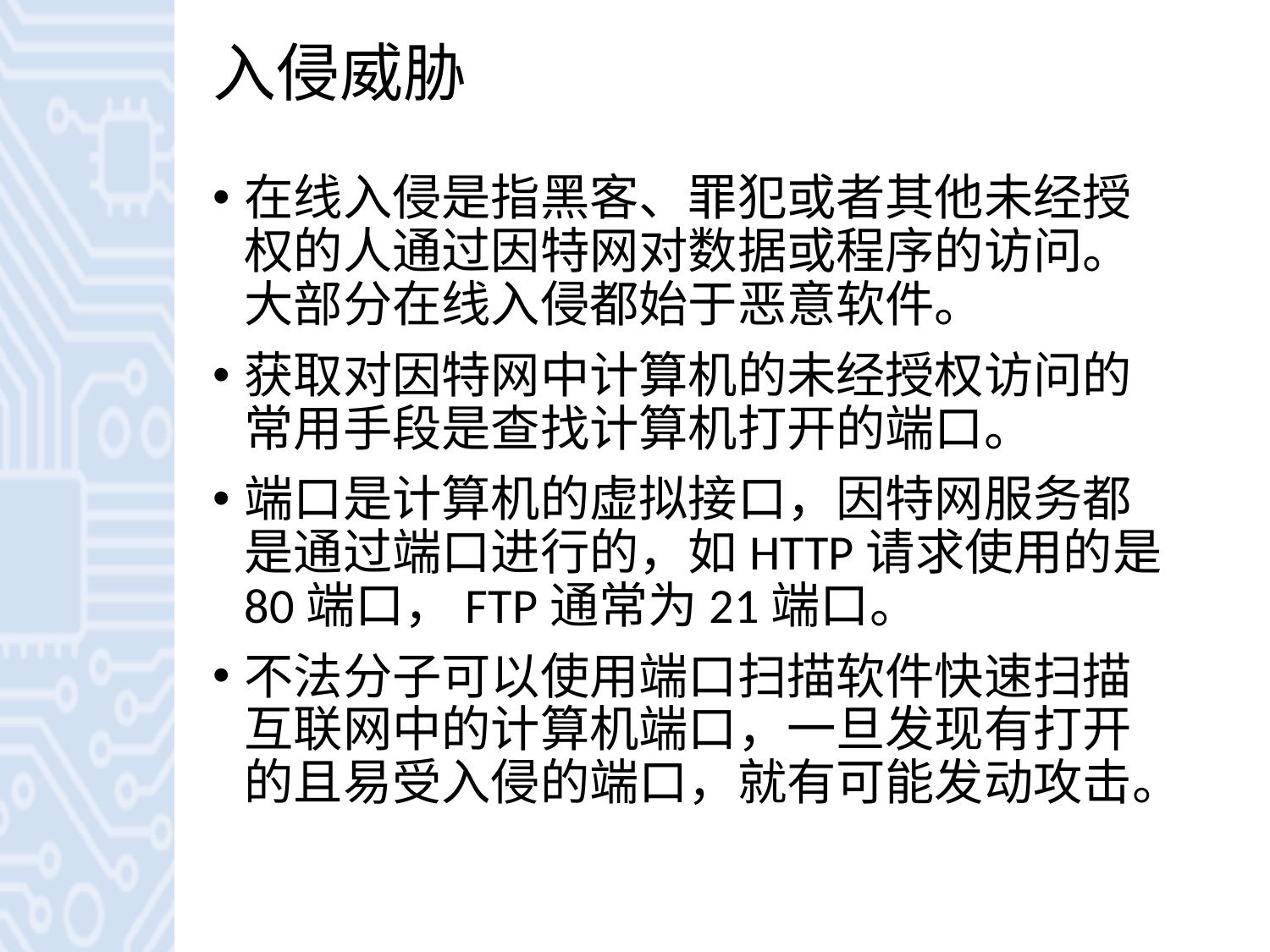

# 入侵威胁
在线入侵是指黑客、罪犯或者其他未经授权的人通过因特网对数据或程序的访问。大部分在线入侵都始于恶意软件。
获取对因特网中计算机的未经授权访问的常用手段是查找计算机打开的端口。
端口是计算机的虚拟接口，因特网服务都是通过端口进行的，如HTTP请求使用的是80端口，FTP通常为21端口。
不法分子可以使用端口扫描软件快速扫描互联网中的计算机端口，一旦发现有打开的且易受入侵的端口，就有可能发动攻击。